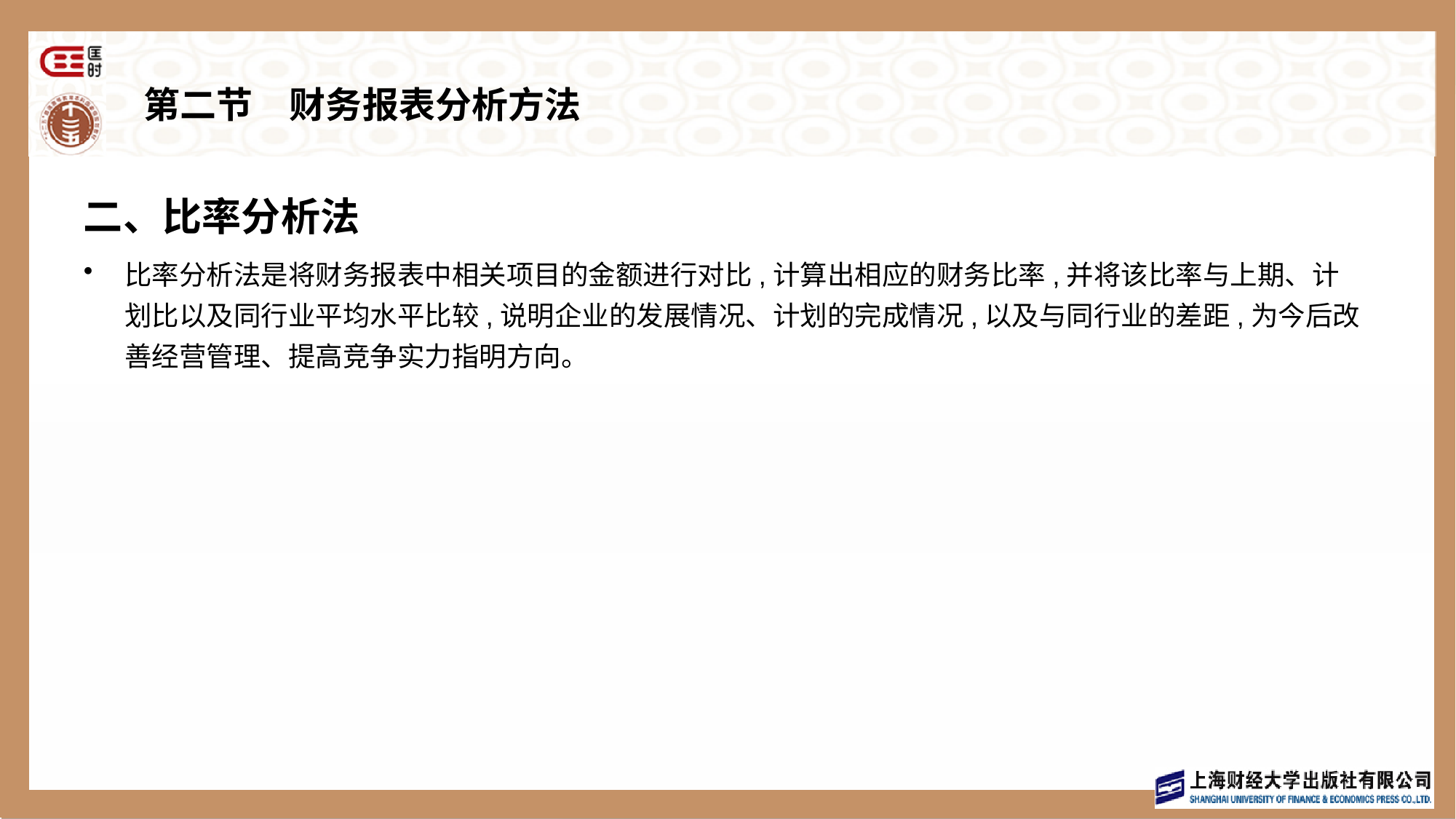

# 第二节　财务报表分析方法
二、比率分析法
比率分析法是将财务报表中相关项目的金额进行对比,计算出相应的财务比率,并将该比率与上期、计划比以及同行业平均水平比较,说明企业的发展情况、计划的完成情况,以及与同行业的差距,为今后改善经营管理、提高竞争实力指明方向。